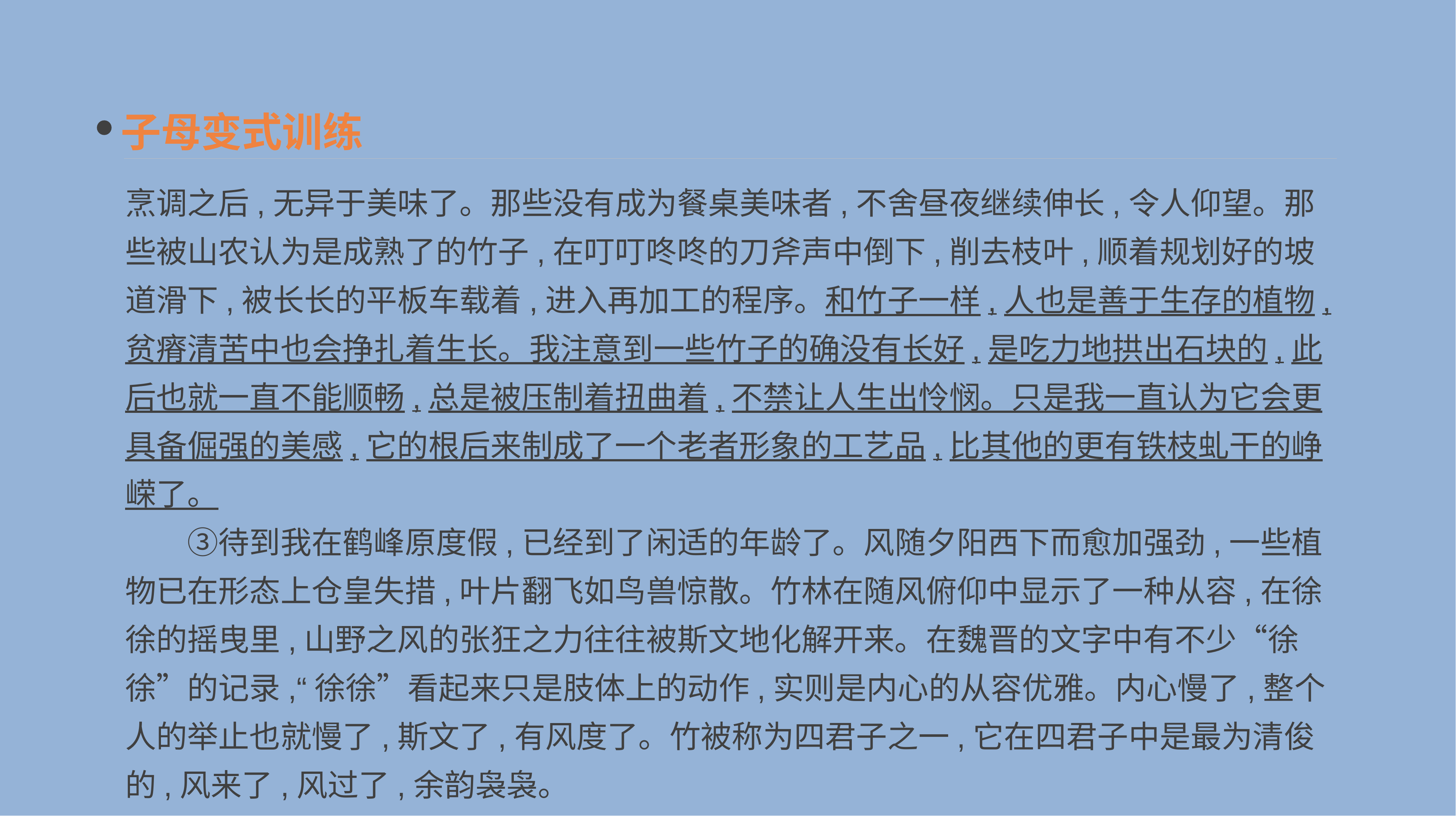

子母变式训练

烹调之后,无异于美味了。那些没有成为餐桌美味者,不舍昼夜继续伸长,令人仰望。那些被山农认为是成熟了的竹子,在叮叮咚咚的刀斧声中倒下,削去枝叶,顺着规划好的坡道滑下,被长长的平板车载着,进入再加工的程序。和竹子一样,人也是善于生存的植物,贫瘠清苦中也会挣扎着生长。我注意到一些竹子的确没有长好,是吃力地拱出石块的,此后也就一直不能顺畅,总是被压制着扭曲着,不禁让人生出怜悯。只是我一直认为它会更具备倔强的美感,它的根后来制成了一个老者形象的工艺品,比其他的更有铁枝虬干的峥嵘了。
　　③待到我在鹤峰原度假,已经到了闲适的年龄了。风随夕阳西下而愈加强劲,一些植物已在形态上仓皇失措,叶片翻飞如鸟兽惊散。竹林在随风俯仰中显示了一种从容,在徐徐的摇曳里,山野之风的张狂之力往往被斯文地化解开来。在魏晋的文字中有不少“徐徐”的记录,“徐徐”看起来只是肢体上的动作,实则是内心的从容优雅。内心慢了,整个人的举止也就慢了,斯文了,有风度了。竹被称为四君子之一,它在四君子中是最为清俊的,风来了,风过了,余韵袅袅。